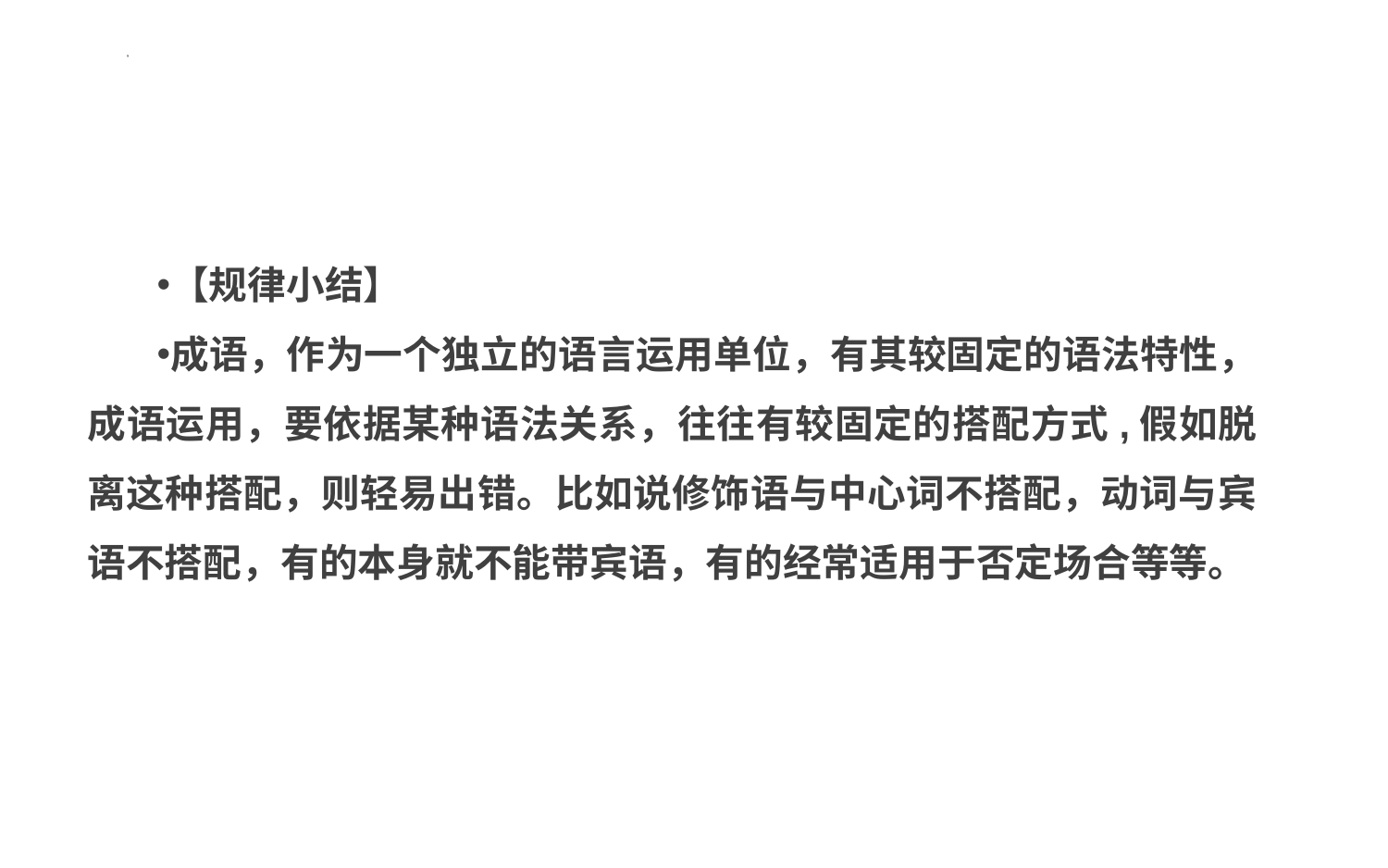

#
【规律小结】
成语，作为一个独立的语言运用单位，有其较固定的语法特性，成语运用，要依据某种语法关系，往往有较固定的搭配方式,假如脱离这种搭配，则轻易出错。比如说修饰语与中心词不搭配，动词与宾语不搭配，有的本身就不能带宾语，有的经常适用于否定场合等等。